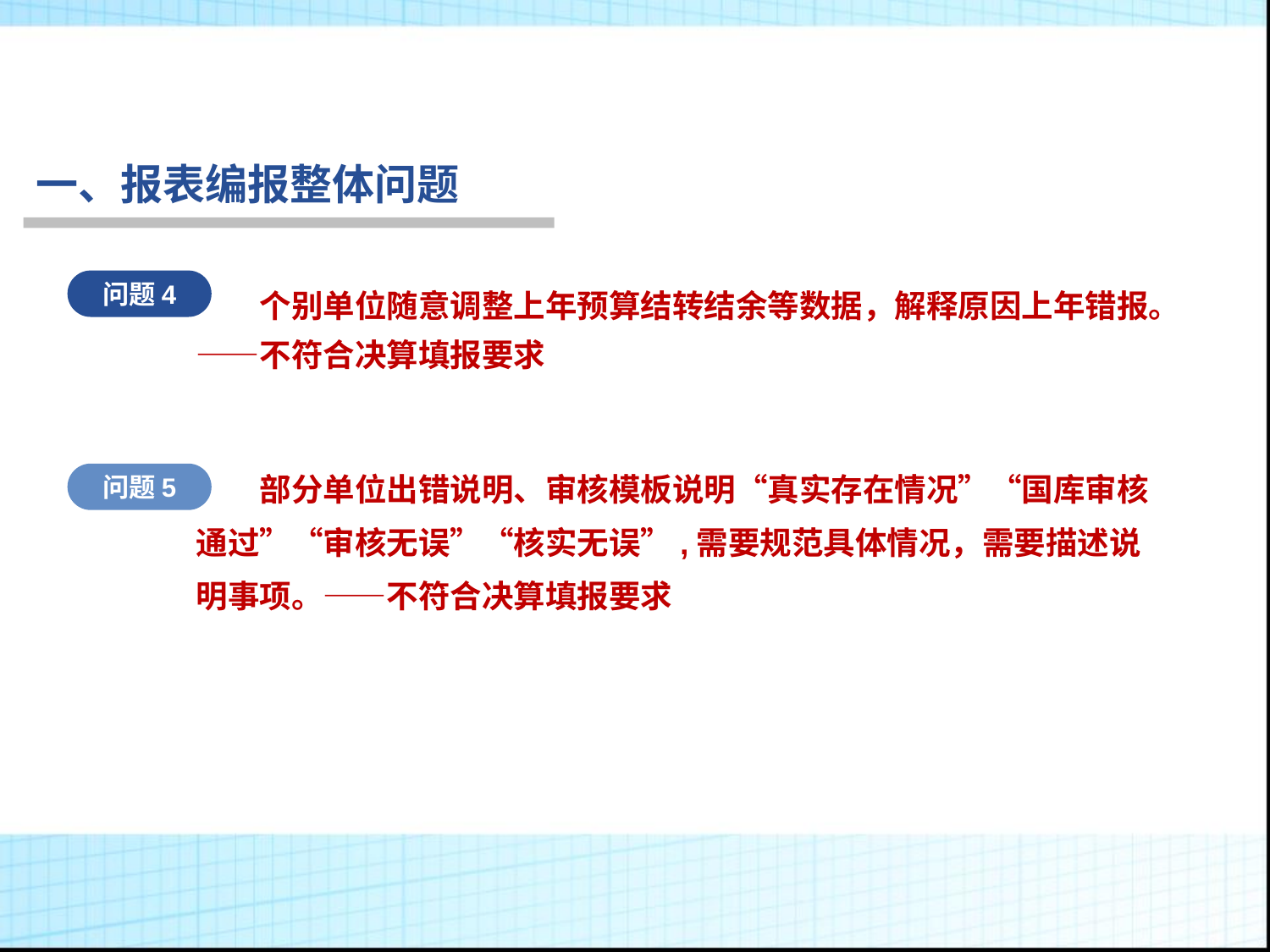

一、报表编报整体问题

个别单位随意调整上年预算结转结余等数据，解释原因上年错报。——不符合决算填报要求
问题4
行为税
部分单位出错说明、审核模板说明“真实存在情况”“国库审核通过”“审核无误”“核实无误”,需要规范具体情况，需要描述说明事项。——不符合决算填报要求

问题5